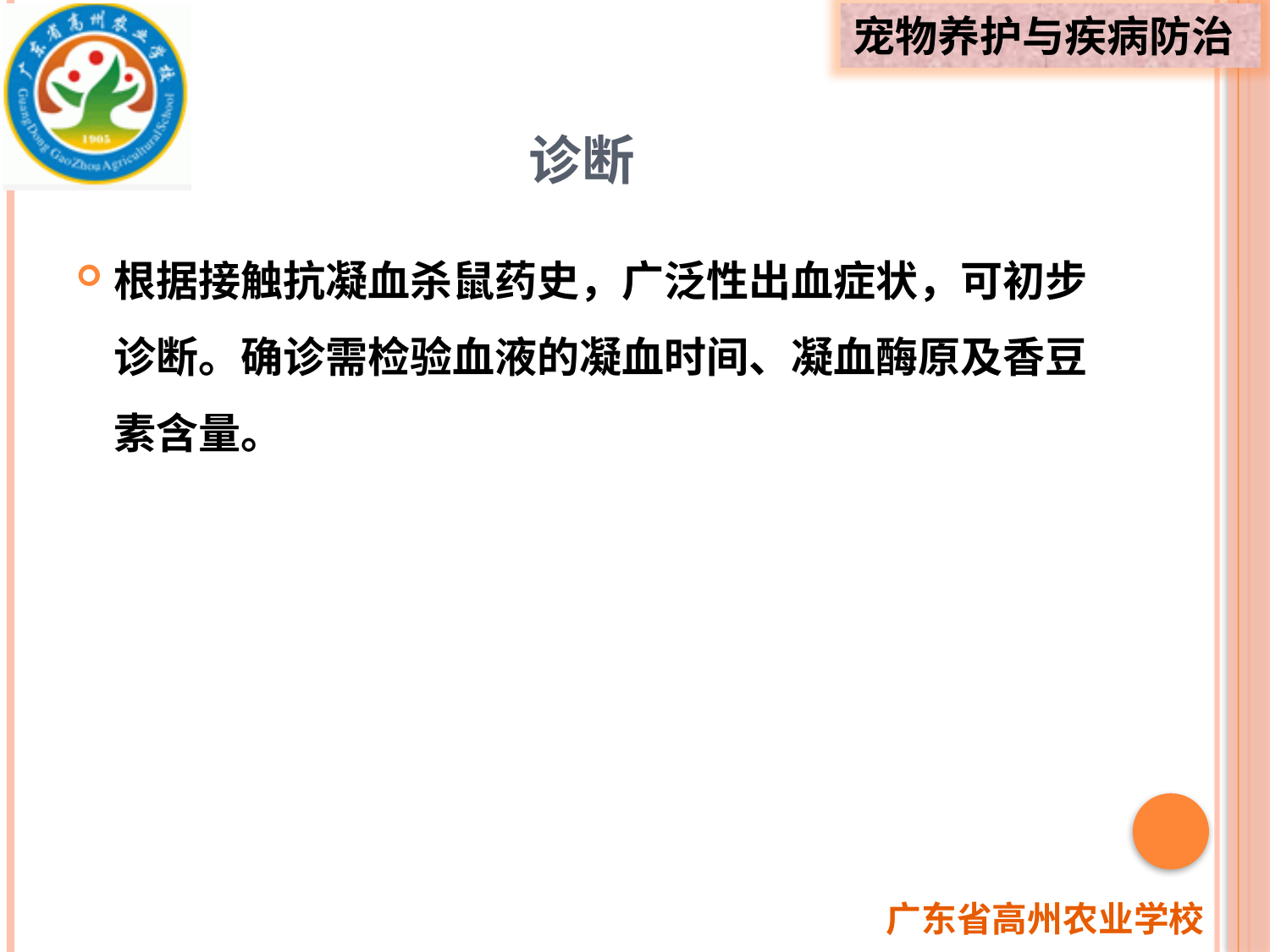

# 诊断
根据接触抗凝血杀鼠药史，广泛性出血症状，可初步诊断。确诊需检验血液的凝血时间、凝血酶原及香豆素含量。